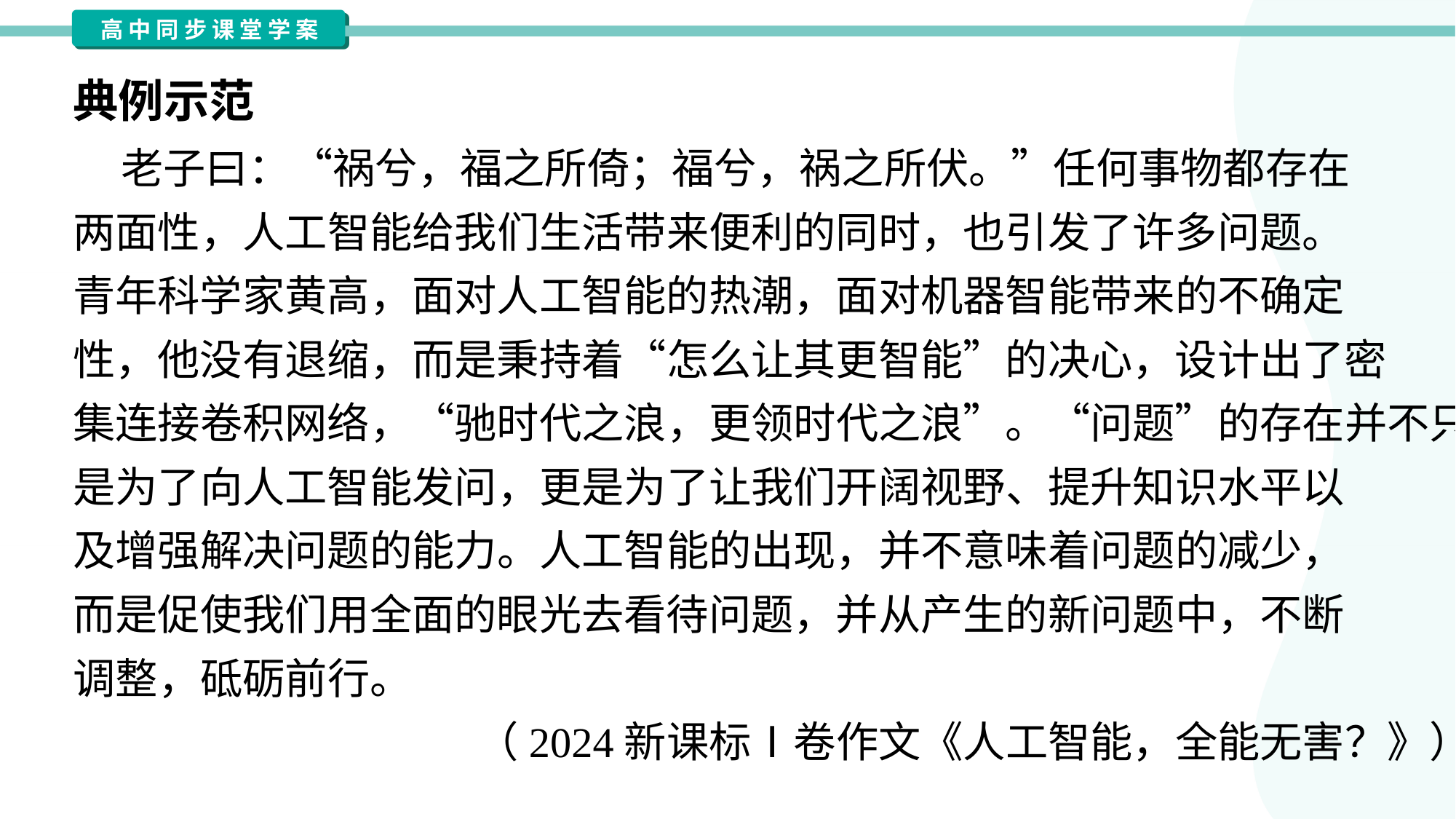

典例示范
    老子曰：“祸兮，福之所倚；福兮，祸之所伏。”任何事物都存在
两面性，人工智能给我们生活带来便利的同时，也引发了许多问题。
青年科学家黄高，面对人工智能的热潮，面对机器智能带来的不确定
性，他没有退缩，而是秉持着“怎么让其更智能”的决心，设计出了密
集连接卷积网络，“驰时代之浪，更领时代之浪”。“问题”的存在并不只
是为了向人工智能发问，更是为了让我们开阔视野、提升知识水平以
及增强解决问题的能力。人工智能的出现，并不意味着问题的减少，
而是促使我们用全面的眼光去看待问题，并从产生的新问题中，不断
调整，砥砺前行。
（2024新课标Ⅰ卷作文《人工智能，全能无害？》）